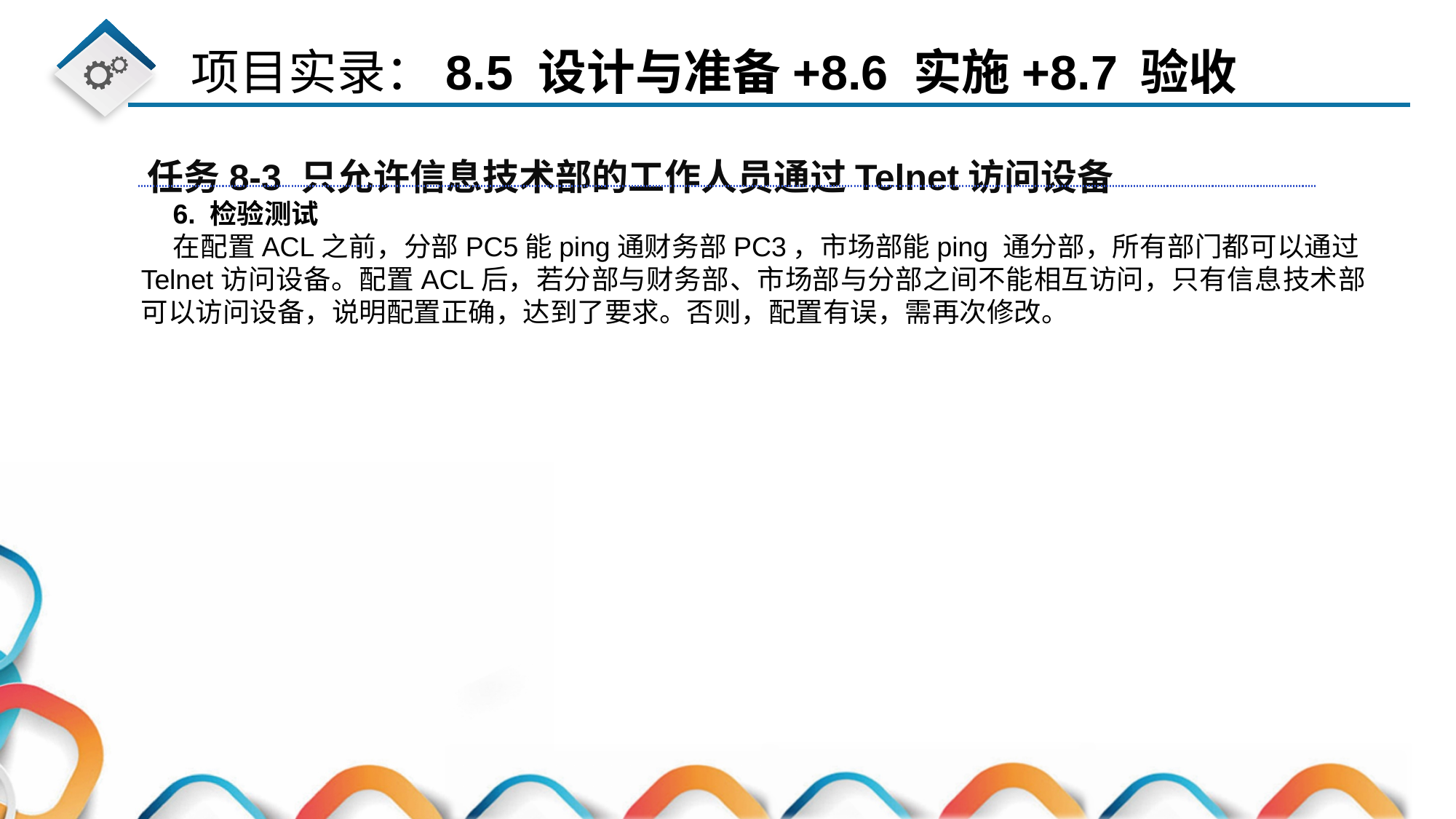

任务8-3 只允许信息技术部的工作人员通过Telnet访问设备

6. 检验测试
在配置ACL之前，分部PC5能ping通财务部PC3，市场部能ping 通分部，所有部门都可以通过Telnet访问设备。配置ACL后，若分部与财务部、市场部与分部之间不能相互访问，只有信息技术部可以访问设备，说明配置正确，达到了要求。否则，配置有误，需再次修改。